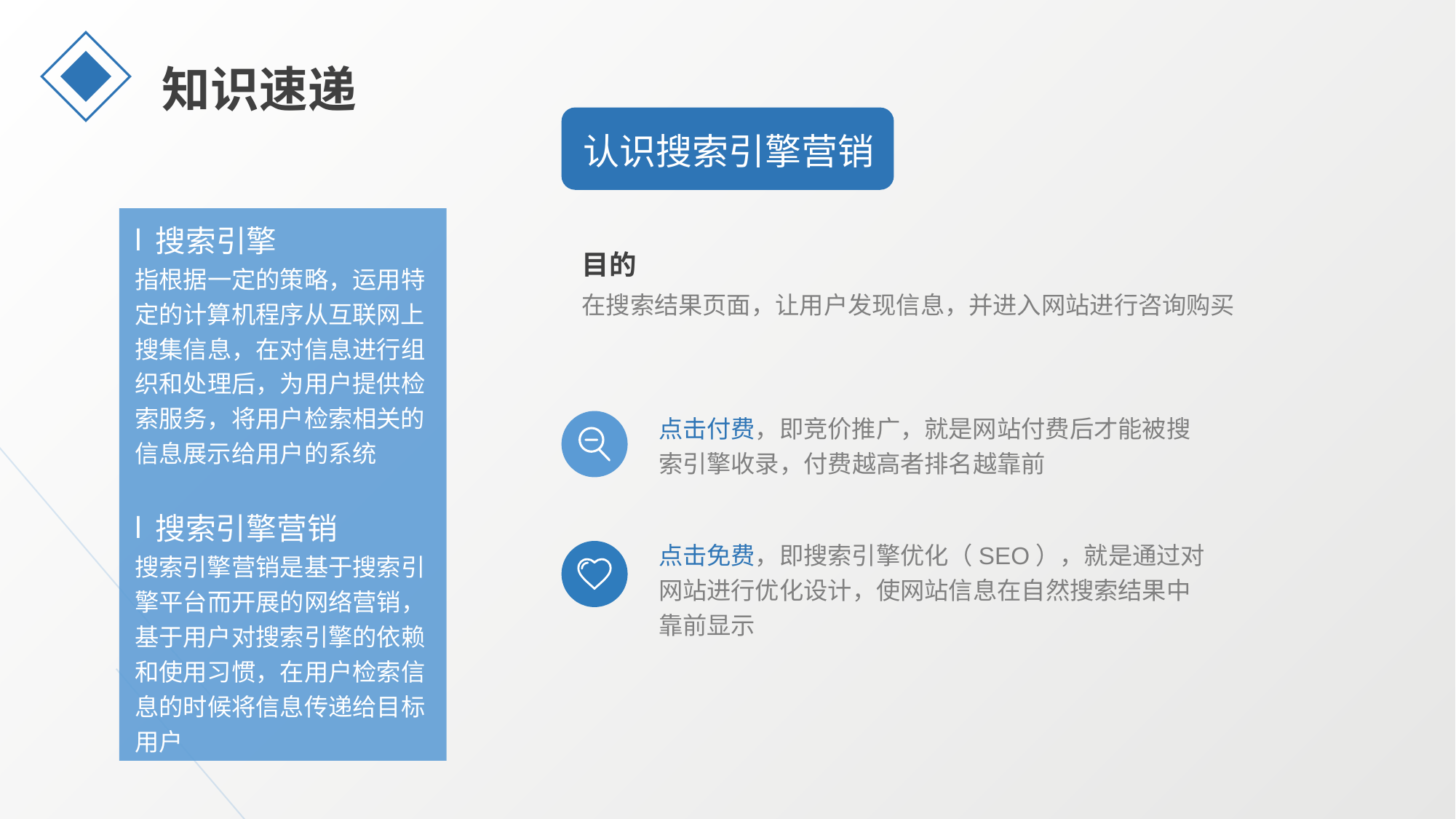

知识速递

认识搜索引擎营销

搜索引擎
指根据一定的策略，运用特定的计算机程序从互联网上搜集信息，在对信息进行组织和处理后，为用户提供检索服务，将用户检索相关的信息展示给用户的系统
目的
在搜索结果页面，让用户发现信息，并进入网站进行咨询购买
点击付费，即竞价推广，就是网站付费后才能被搜索引擎收录，付费越高者排名越靠前

搜索引擎营销
搜索引擎营销是基于搜索引擎平台而开展的网络营销，基于用户对搜索引擎的依赖和使用习惯，在用户检索信息的时候将信息传递给目标用户
点击免费，即搜索引擎优化（SEO），就是通过对网站进行优化设计，使网站信息在自然搜索结果中靠前显示